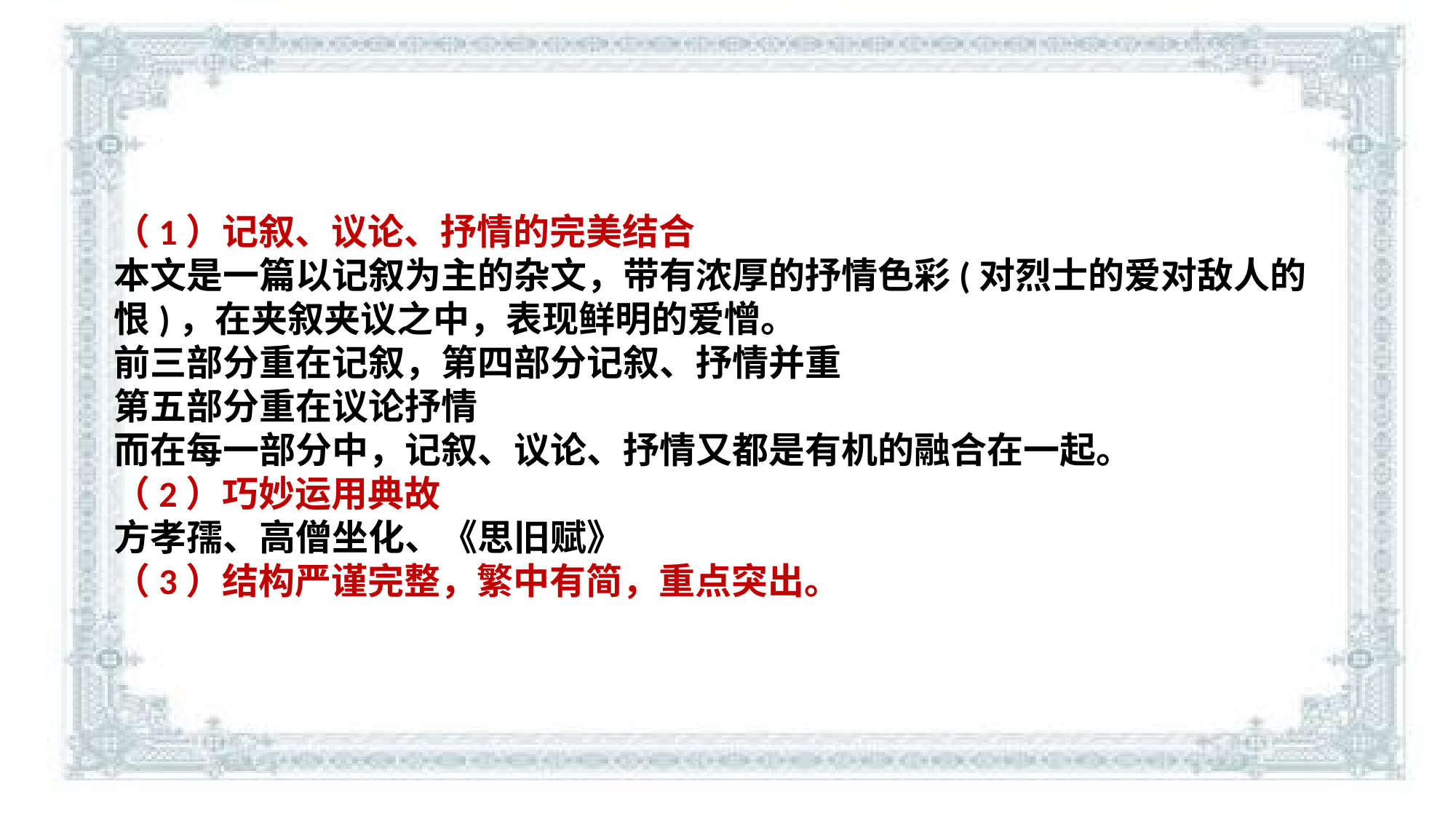

（1）记叙、议论、抒情的完美结合
本文是一篇以记叙为主的杂文，带有浓厚的抒情色彩(对烈士的爱对敌人的恨)，在夹叙夹议之中，表现鲜明的爱憎。
前三部分重在记叙，第四部分记叙、抒情并重
第五部分重在议论抒情
而在每一部分中，记叙、议论、抒情又都是有机的融合在一起。
（2）巧妙运用典故
方孝孺、高僧坐化、《思旧赋》
（3）结构严谨完整，繁中有简，重点突出。